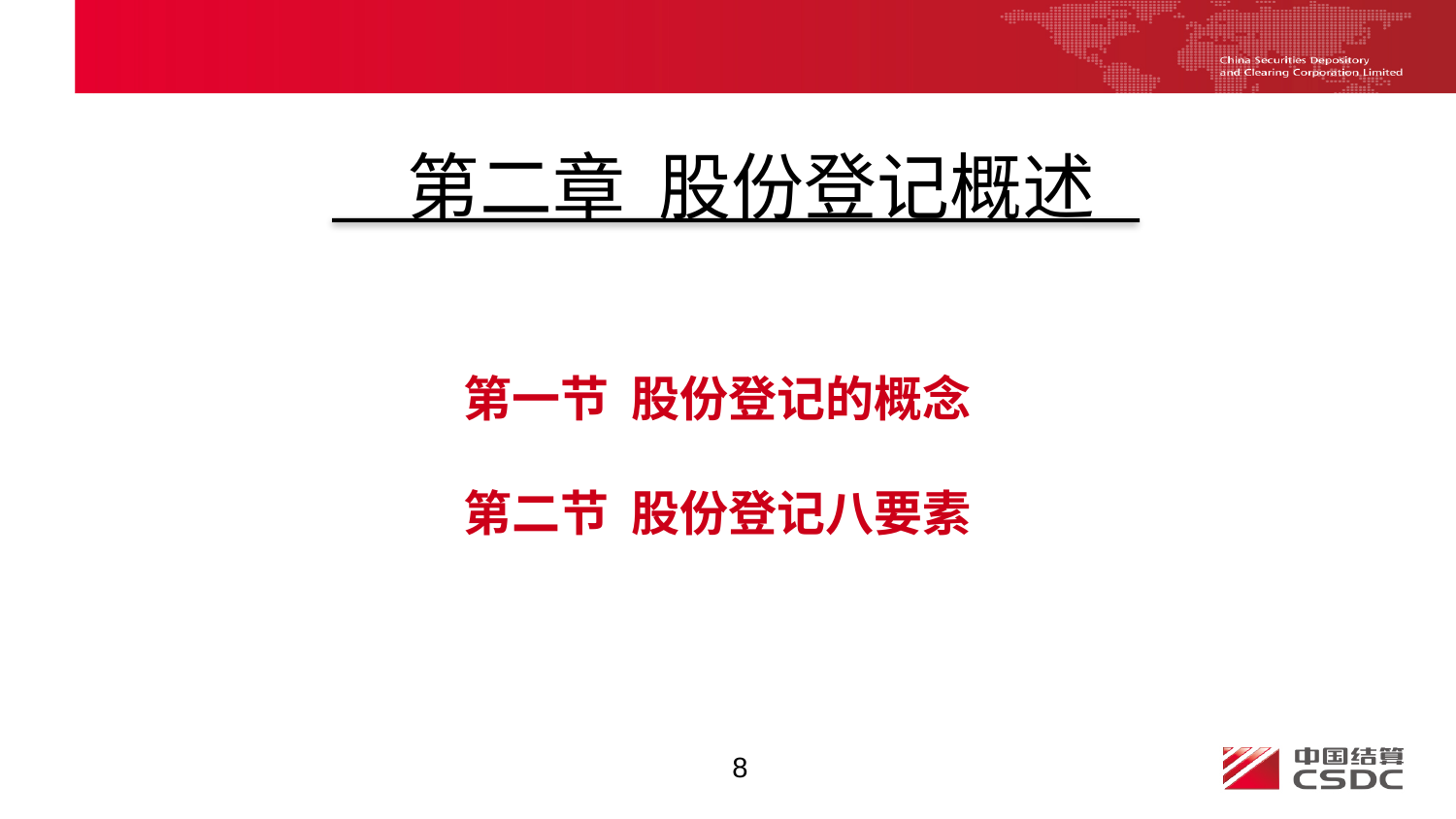

第二章  股份登记概述
第一节  股份登记的概念
第二节  股份登记八要素
8